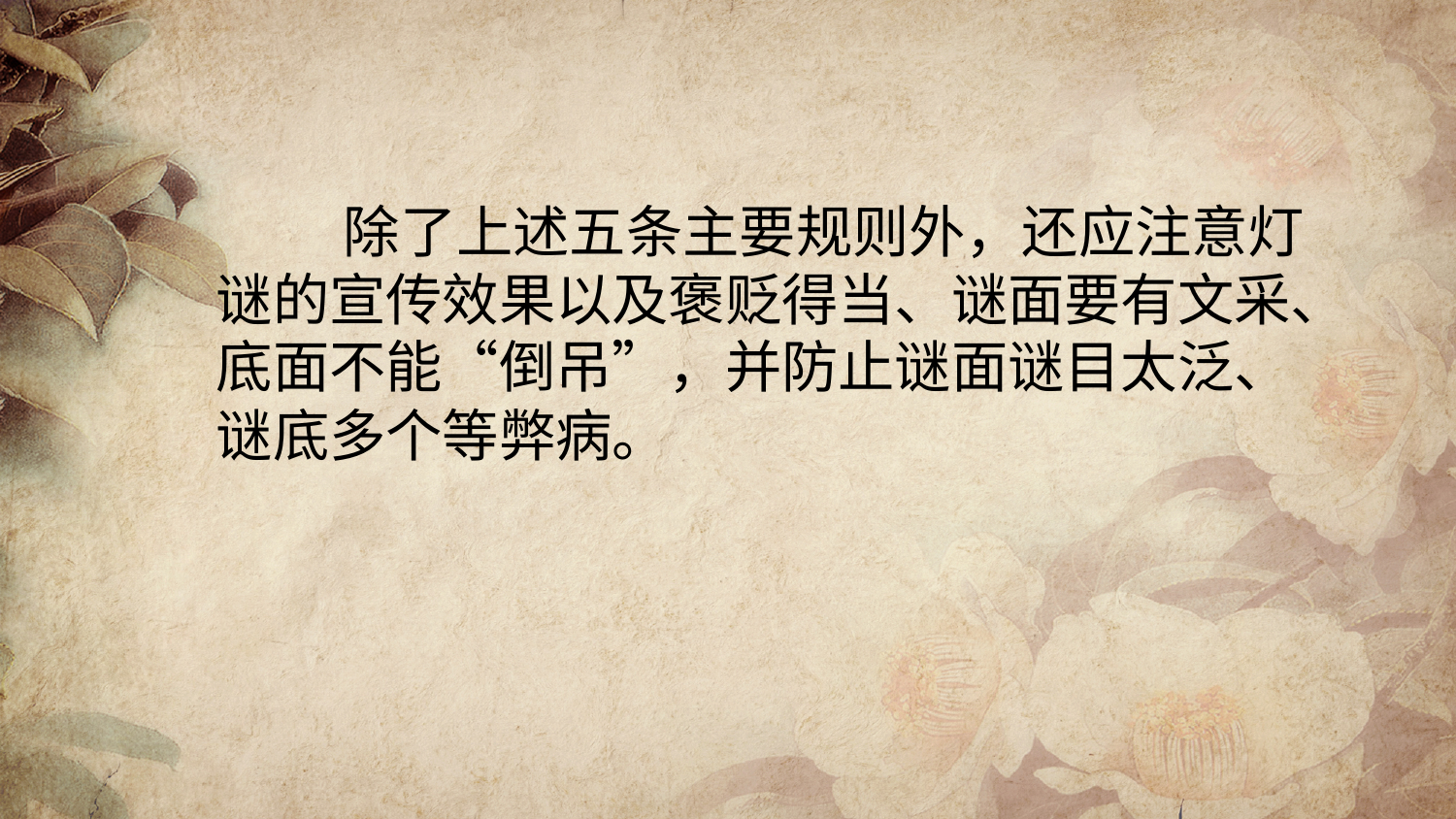

除了上述五条主要规则外，还应注意灯谜的宣传效果以及褒贬得当、谜面要有文采、底面不能“倒吊”，并防止谜面谜目太泛、谜底多个等弊病。